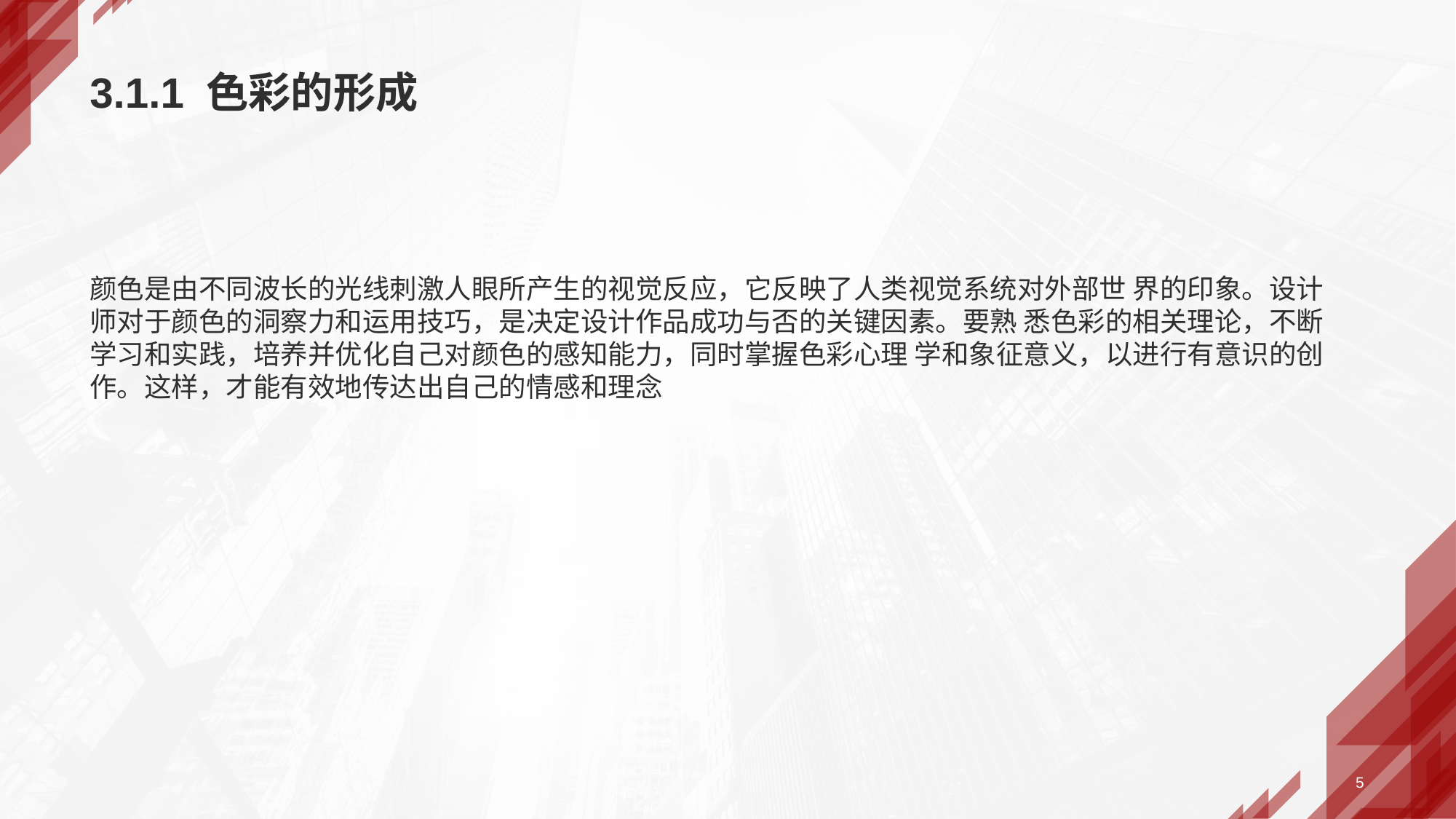

# 3.1.1 色彩的形成
颜色是由不同波长的光线刺激人眼所产生的视觉反应，它反映了人类视觉系统对外部世 界的印象。设计师对于颜色的洞察力和运用技巧，是决定设计作品成功与否的关键因素。要熟 悉色彩的相关理论，不断学习和实践，培养并优化自己对颜色的感知能力，同时掌握色彩心理 学和象征意义，以进行有意识的创作。这样，才能有效地传达出自己的情感和理念
5